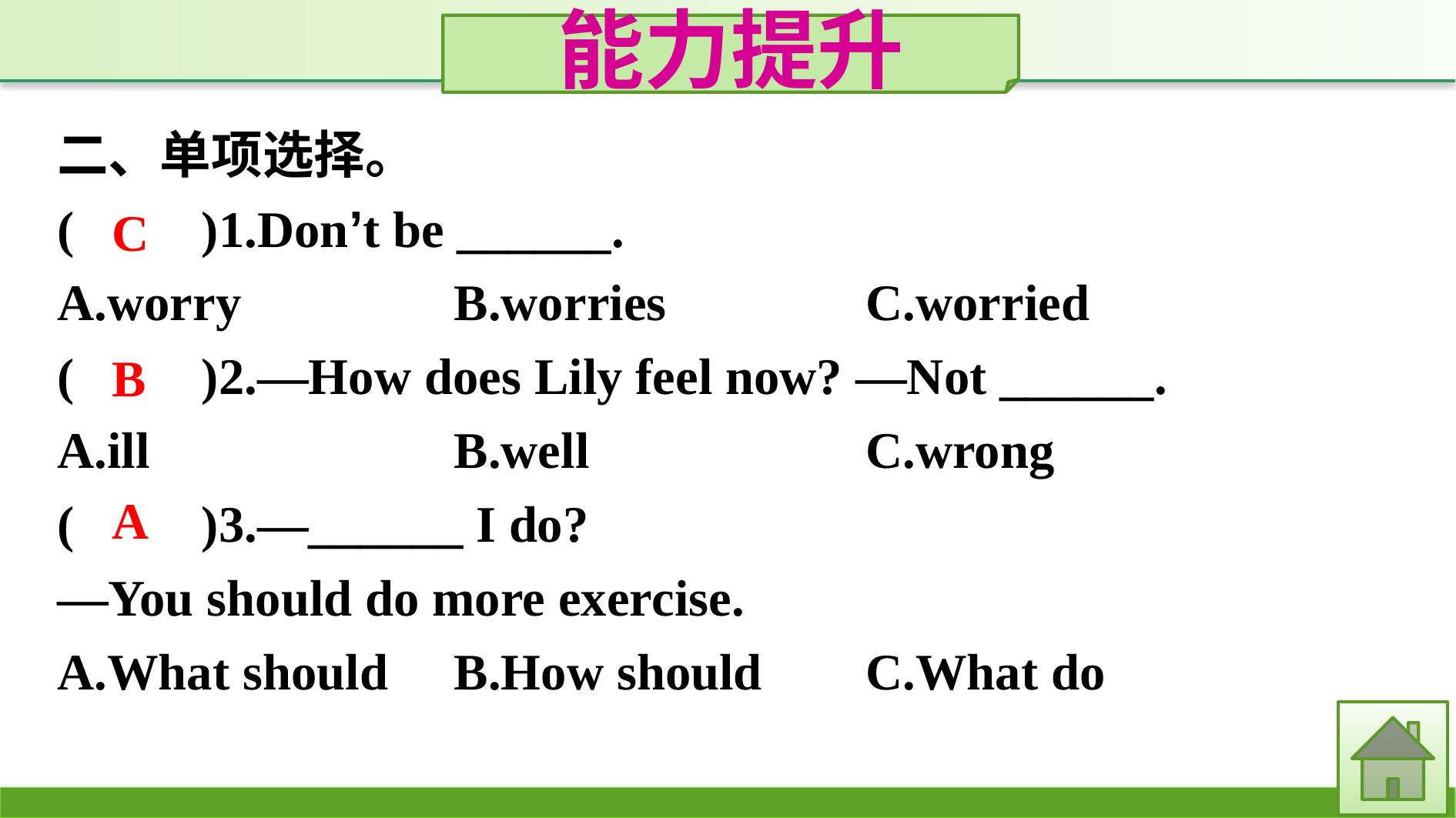

能力提升
二、单项选择。
(　　)1.Don’t be ______.
A.worry		B.worries		C.worried
(　　)2.—How does Lily feel now? —Not ______.
A.ill			B.well			C.wrong
(　　)3.—______ I do?
—You should do more exercise.
A.What should	B.How should	C.What do
C
B
A